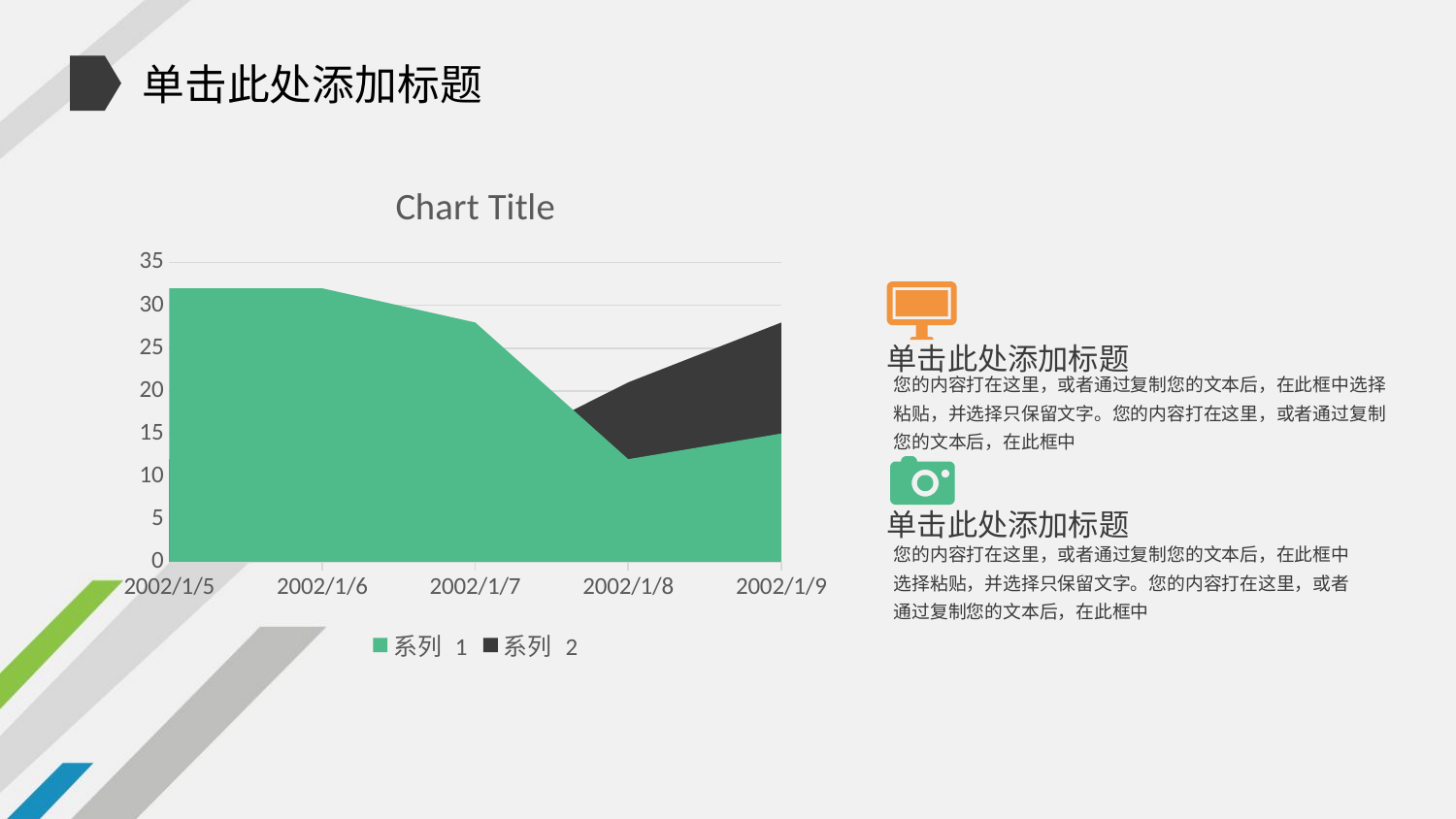

单击此处添加标题

### Chart:

| Category | 系列 1 | 系列 2 |
|---|---|---|
| 37261 | 32.0 | 12.0 |
| 37262 | 32.0 | 12.0 |
| 37263 | 28.0 | 12.0 |
| 37264 | 12.0 | 21.0 |
| 37265 | 15.0 | 28.0 |
单击此处添加标题
您的内容打在这里，或者通过复制您的文本后，在此框中选择粘贴，并选择只保留文字。您的内容打在这里，或者通过复制您的文本后，在此框中

单击此处添加标题
您的内容打在这里，或者通过复制您的文本后，在此框中选择粘贴，并选择只保留文字。您的内容打在这里，或者通过复制您的文本后，在此框中